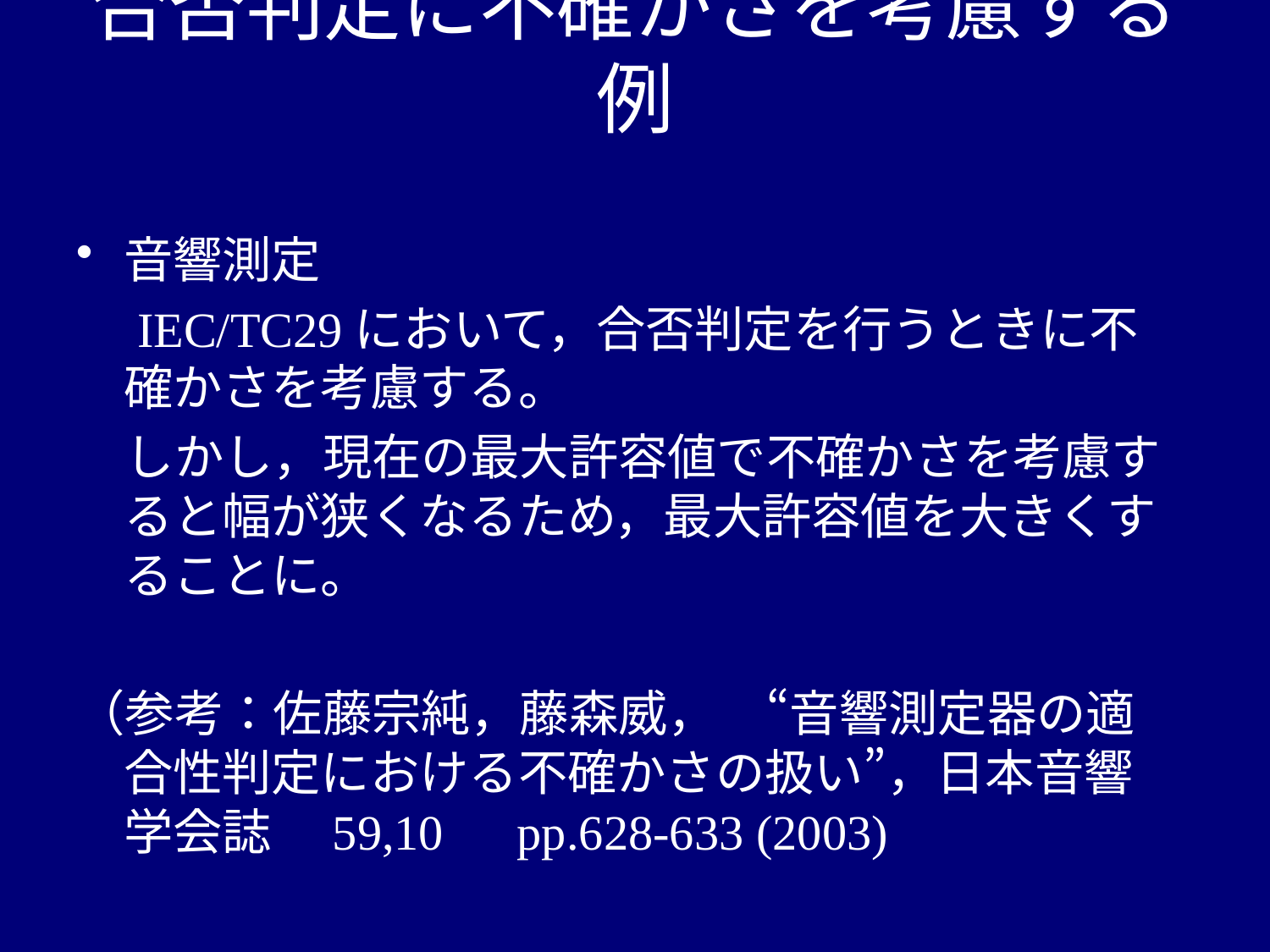

# 合否判定に不確かさを考慮する例
音響測定
　IEC/TC29において，合否判定を行うときに不確かさを考慮する。
　しかし，現在の最大許容値で不確かさを考慮すると幅が狭くなるため，最大許容値を大きくすることに。

（参考：佐藤宗純，藤森威，　“音響測定器の適合性判定における不確かさの扱い”，日本音響学会誌　59,10　pp.628-633 (2003)